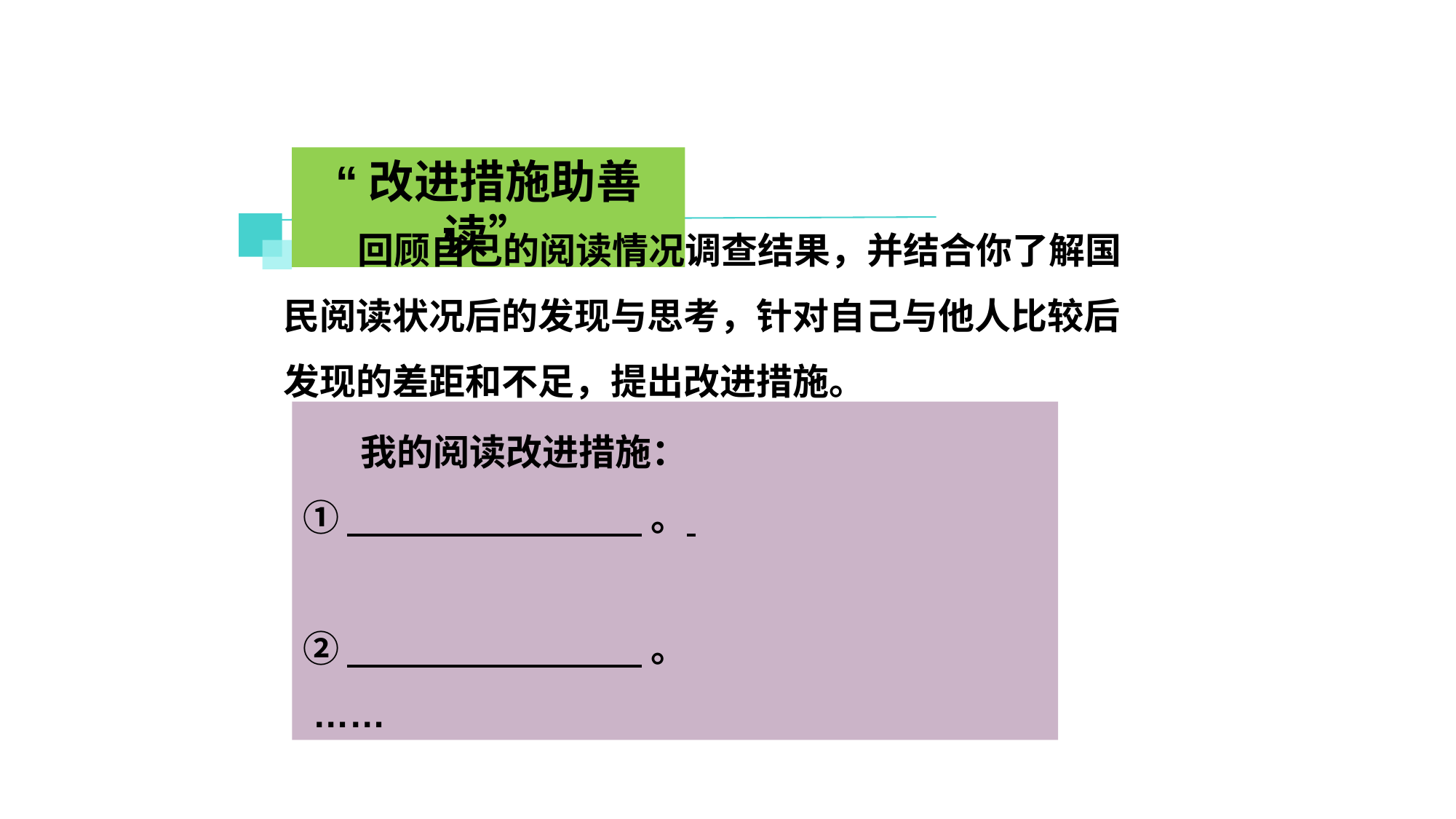

“改进措施助善读”
        回顾自己的阅读情况调查结果，并结合你了解国民阅读状况后的发现与思考，针对自己与他人比较后发现的差距和不足，提出改进措施。

      我的阅读改进措施：
①                                     。
②                                     。
 ……